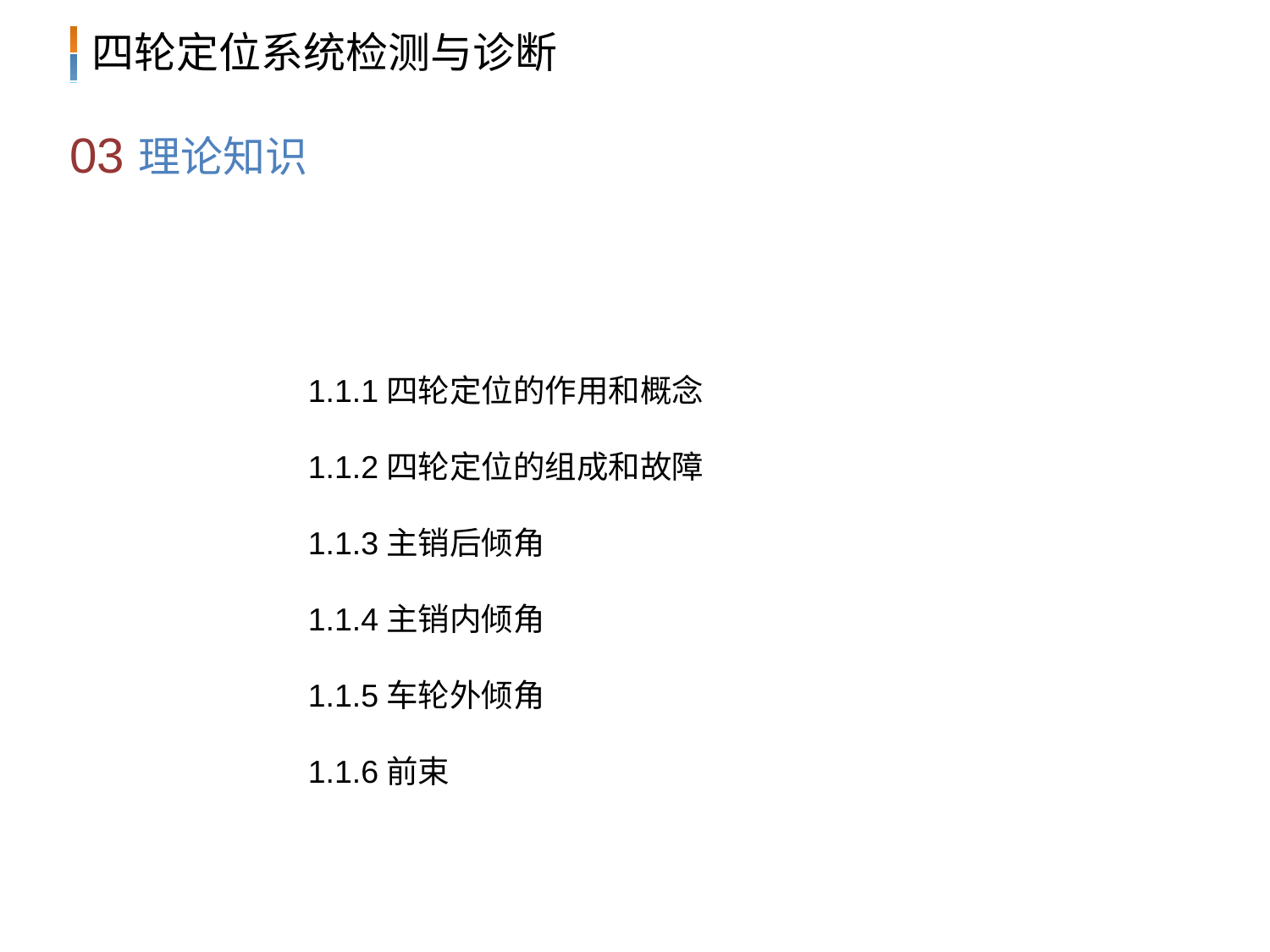

03
理论知识
1.1.1四轮定位的作用和概念
1.1.2四轮定位的组成和故障
1.1.3主销后倾角
1.1.4主销内倾角
1.1.5车轮外倾角
1.1.6前束